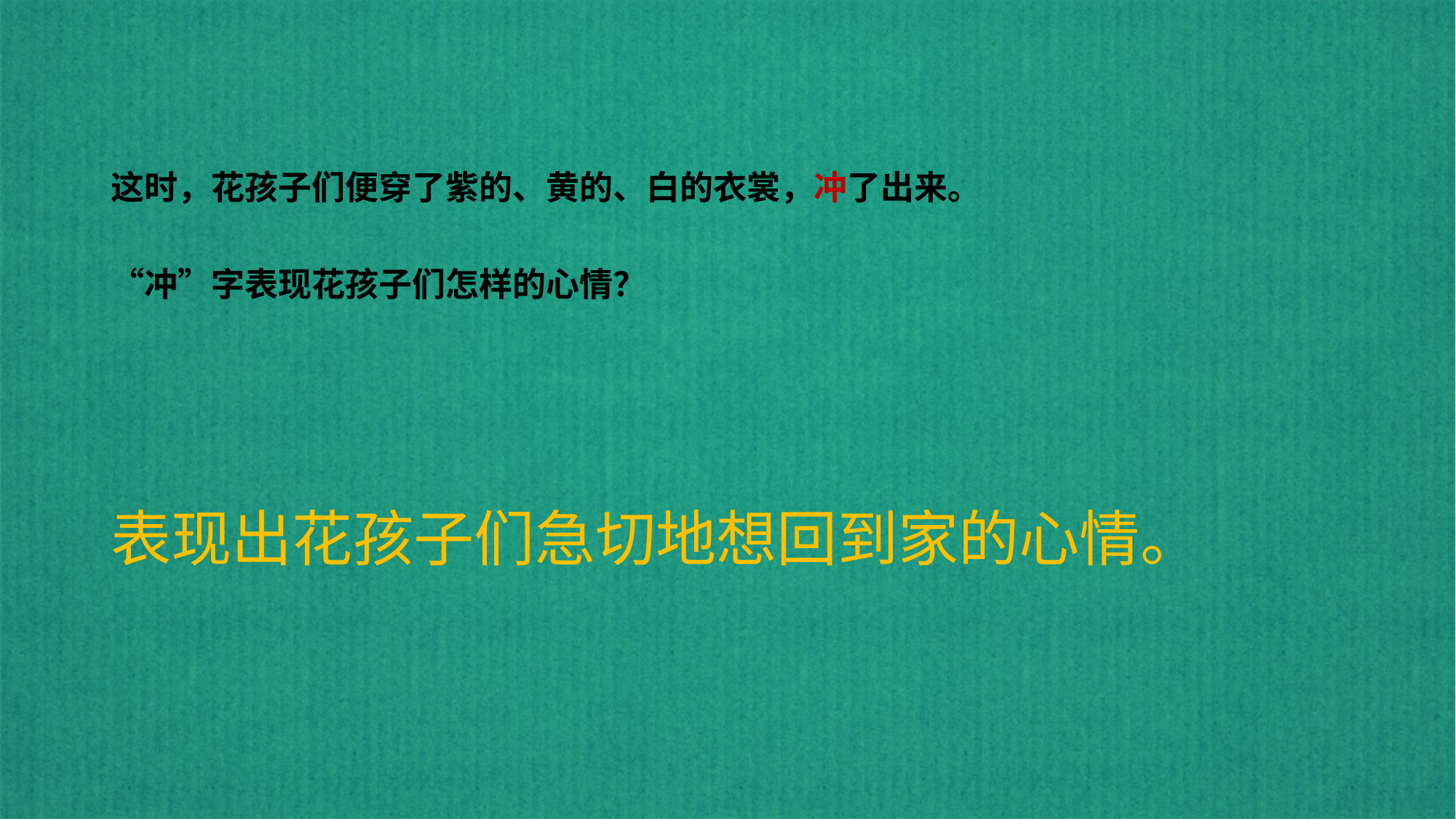

# 这时，花孩子们便穿了紫的、黄的、白的衣裳，冲了出来。 “冲”字表现花孩子们怎样的心情？
表现出花孩子们急切地想回到家的心情。